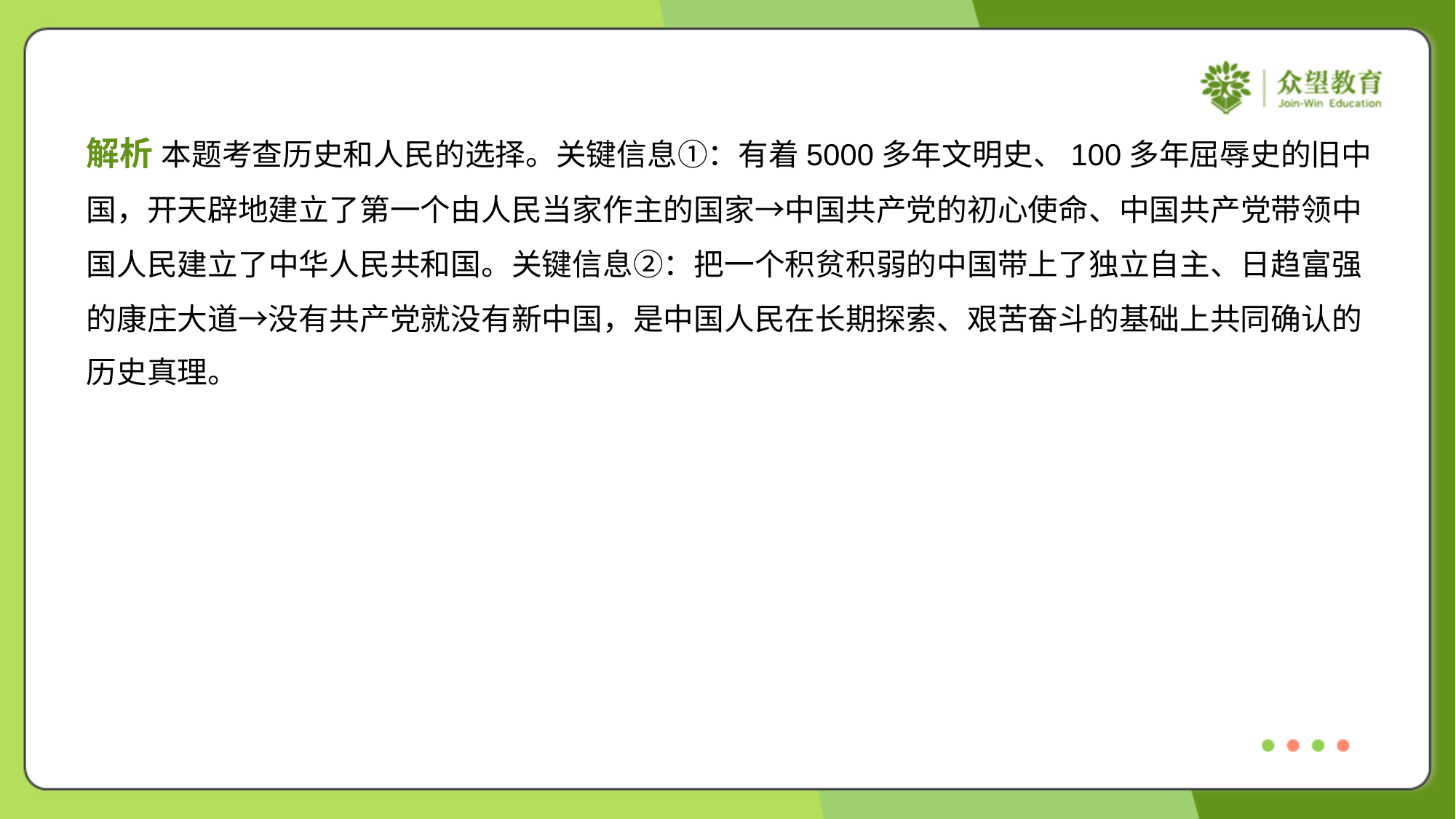

解析 本题考查历史和人民的选择。关键信息①：有着5000多年文明史、100多年屈辱史的旧中
国，开天辟地建立了第一个由人民当家作主的国家→中国共产党的初心使命、中国共产党带领中
国人民建立了中华人民共和国。关键信息②：把一个积贫积弱的中国带上了独立自主、日趋富强
的康庄大道→没有共产党就没有新中国，是中国人民在长期探索、艰苦奋斗的基础上共同确认的
历史真理。